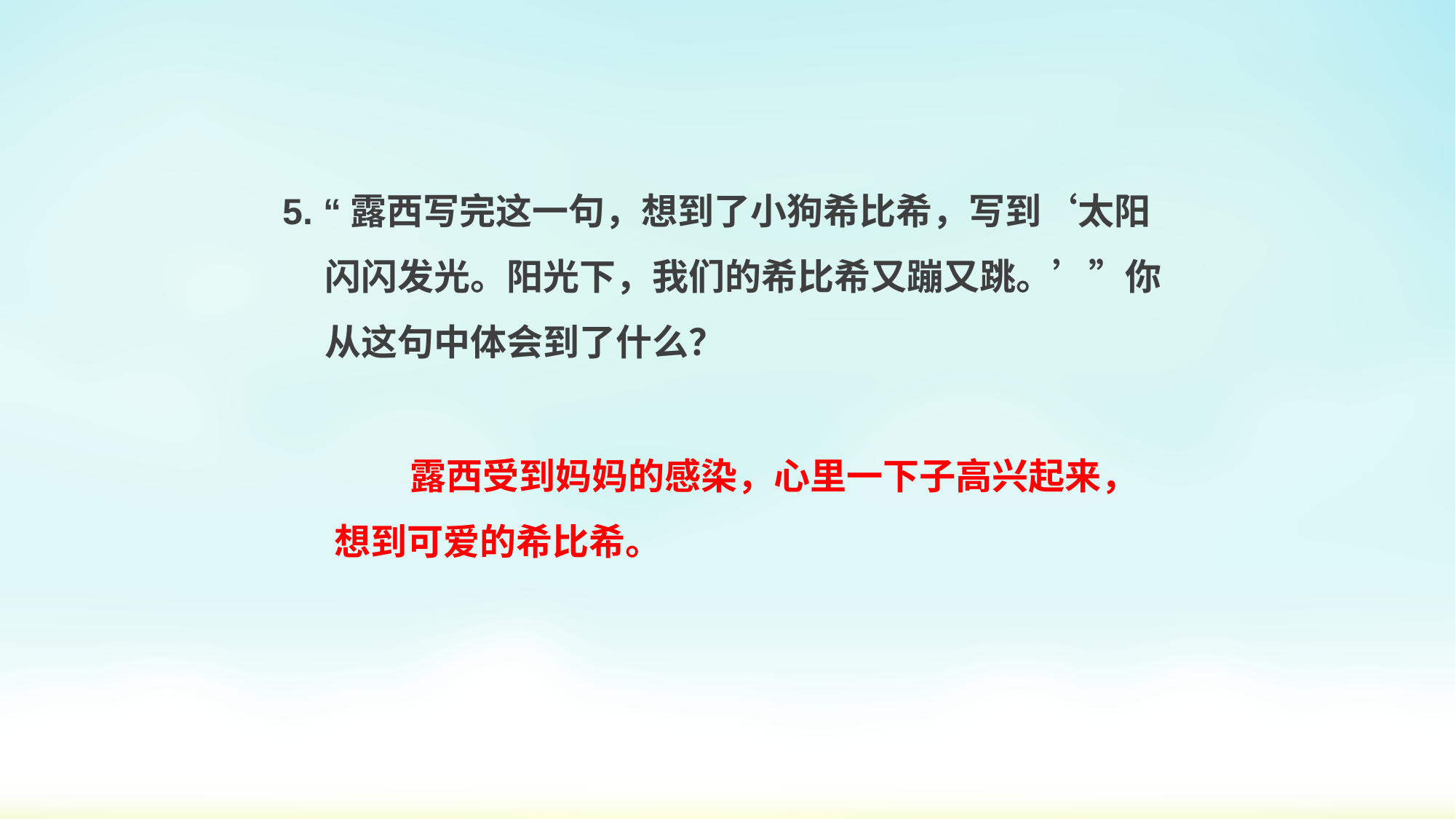

5. “露西写完这一句，想到了小狗希比希，写到‘太阳闪闪发光。阳光下，我们的希比希又蹦又跳。’”你从这句中体会到了什么？
露西受到妈妈的感染，心里一下子高兴起来，想到可爱的希比希。